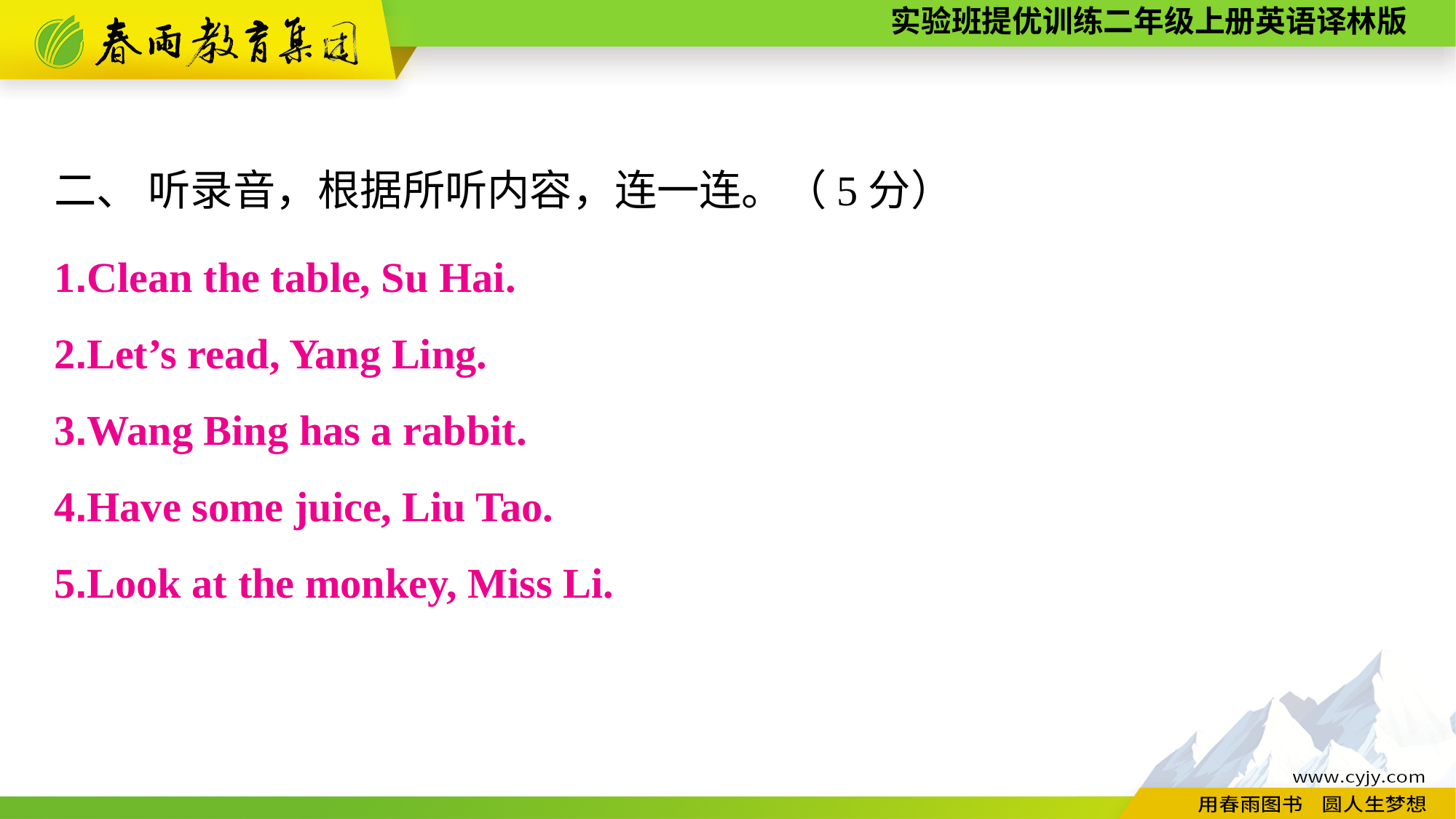

二、 听录音，根据所听内容，连一连。（5分）
1.Clean the table, Su Hai.
2.Let’s read, Yang Ling.
3.Wang Bing has a rabbit.
4.Have some juice, Liu Tao.
5.Look at the monkey, Miss Li.